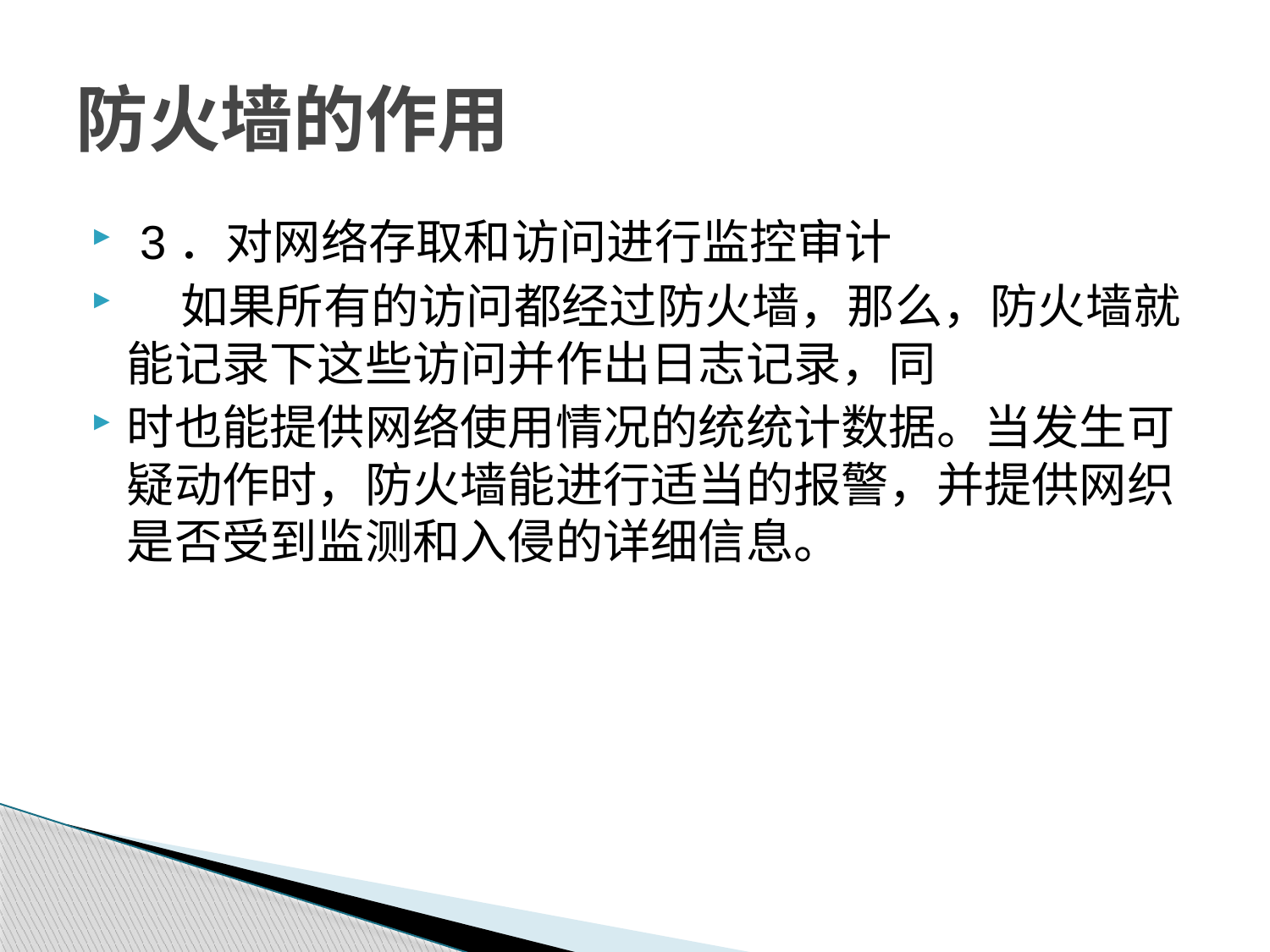

# 防火墙的作用
 3．对网络存取和访问进行监控审计
    如果所有的访问都经过防火墙，那么，防火墙就能记录下这些访问并作出日志记录，同
时也能提供网络使用情况的统统计数据。当发生可疑动作时，防火墙能进行适当的报警，并提供网织是否受到监测和入侵的详细信息。